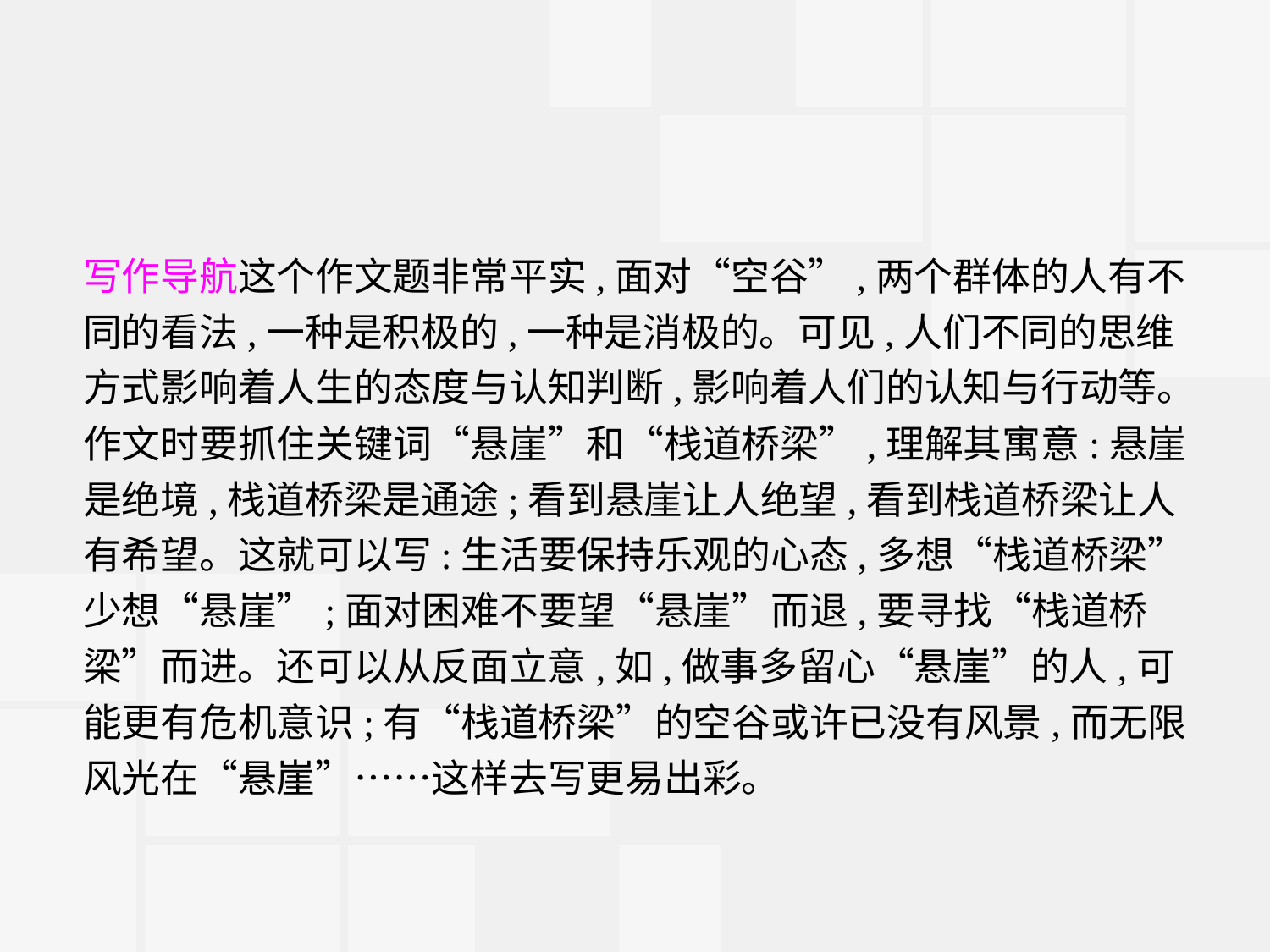

写作导航这个作文题非常平实,面对“空谷”,两个群体的人有不同的看法,一种是积极的,一种是消极的。可见,人们不同的思维方式影响着人生的态度与认知判断,影响着人们的认知与行动等。作文时要抓住关键词“悬崖”和“栈道桥梁”,理解其寓意:悬崖是绝境,栈道桥梁是通途;看到悬崖让人绝望,看到栈道桥梁让人有希望。这就可以写:生活要保持乐观的心态,多想“栈道桥梁”少想“悬崖”;面对困难不要望“悬崖”而退,要寻找“栈道桥梁”而进。还可以从反面立意,如,做事多留心“悬崖”的人,可能更有危机意识;有“栈道桥梁”的空谷或许已没有风景,而无限风光在“悬崖”……这样去写更易出彩。